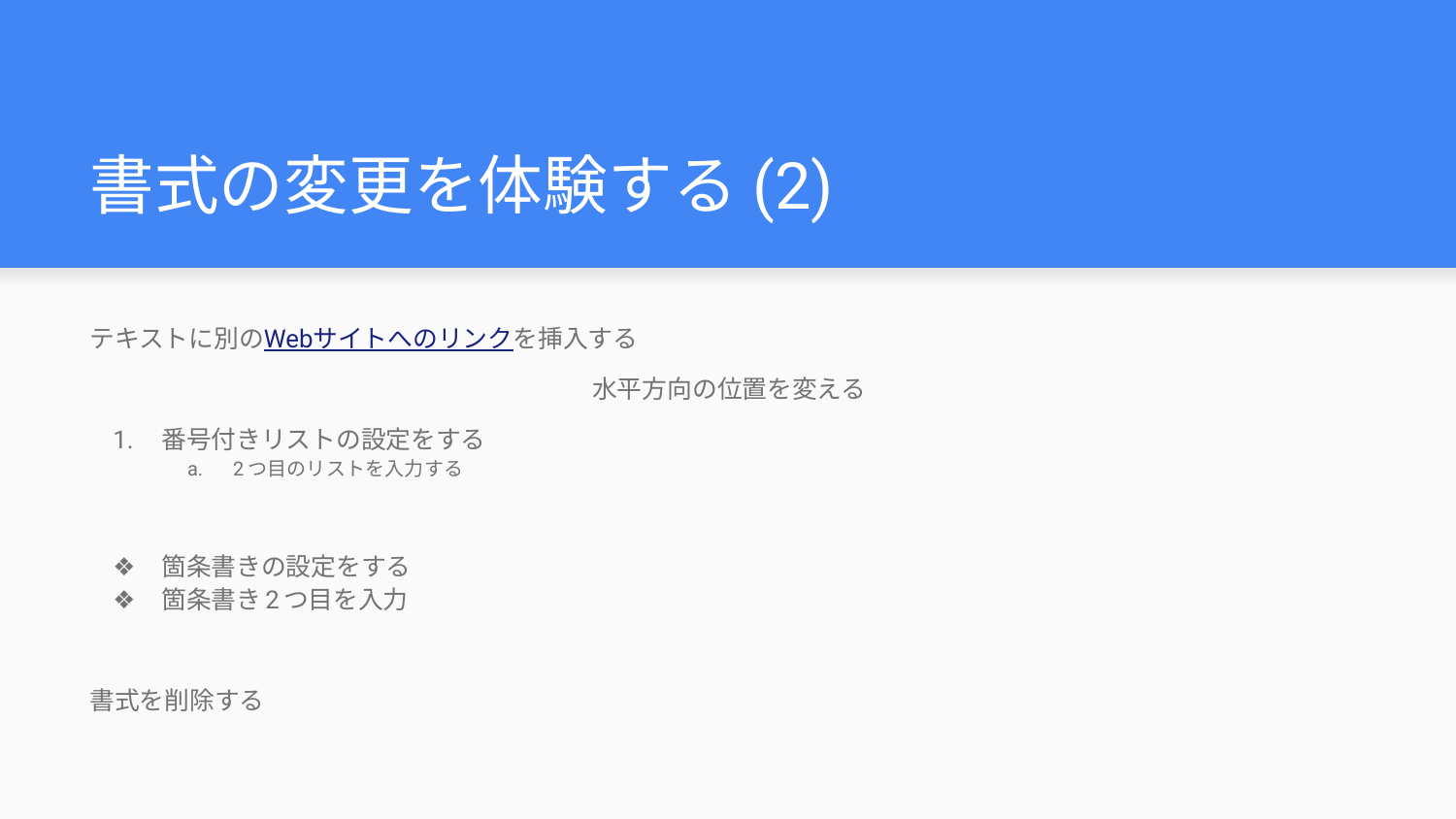

# 書式の変更を体験する(2)
テキストに別のWebサイトへのリンクを挿入する
水平方向の位置を変える
番号付きリストの設定をする
2つ目のリストを入力する

箇条書きの設定をする
箇条書き2つ目を入力

書式を削除する